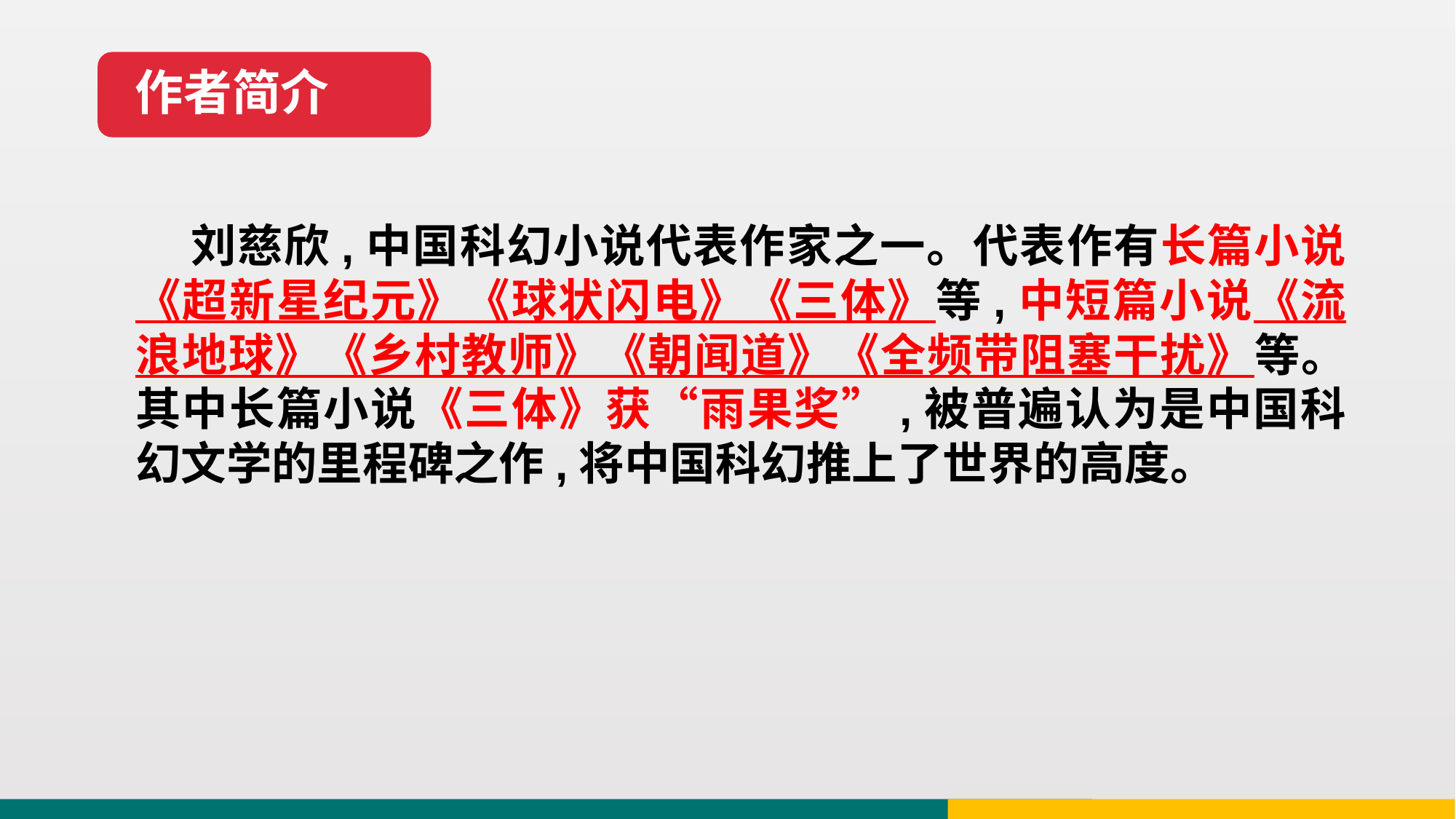

作者简介
    刘慈欣,中国科幻小说代表作家之一。代表作有长篇小说《超新星纪元》《球状闪电》《三体》等,中短篇小说《流浪地球》《乡村教师》《朝闻道》《全频带阻塞干扰》等。其中长篇小说《三体》获“雨果奖”,被普遍认为是中国科幻文学的里程碑之作,将中国科幻推上了世界的高度。